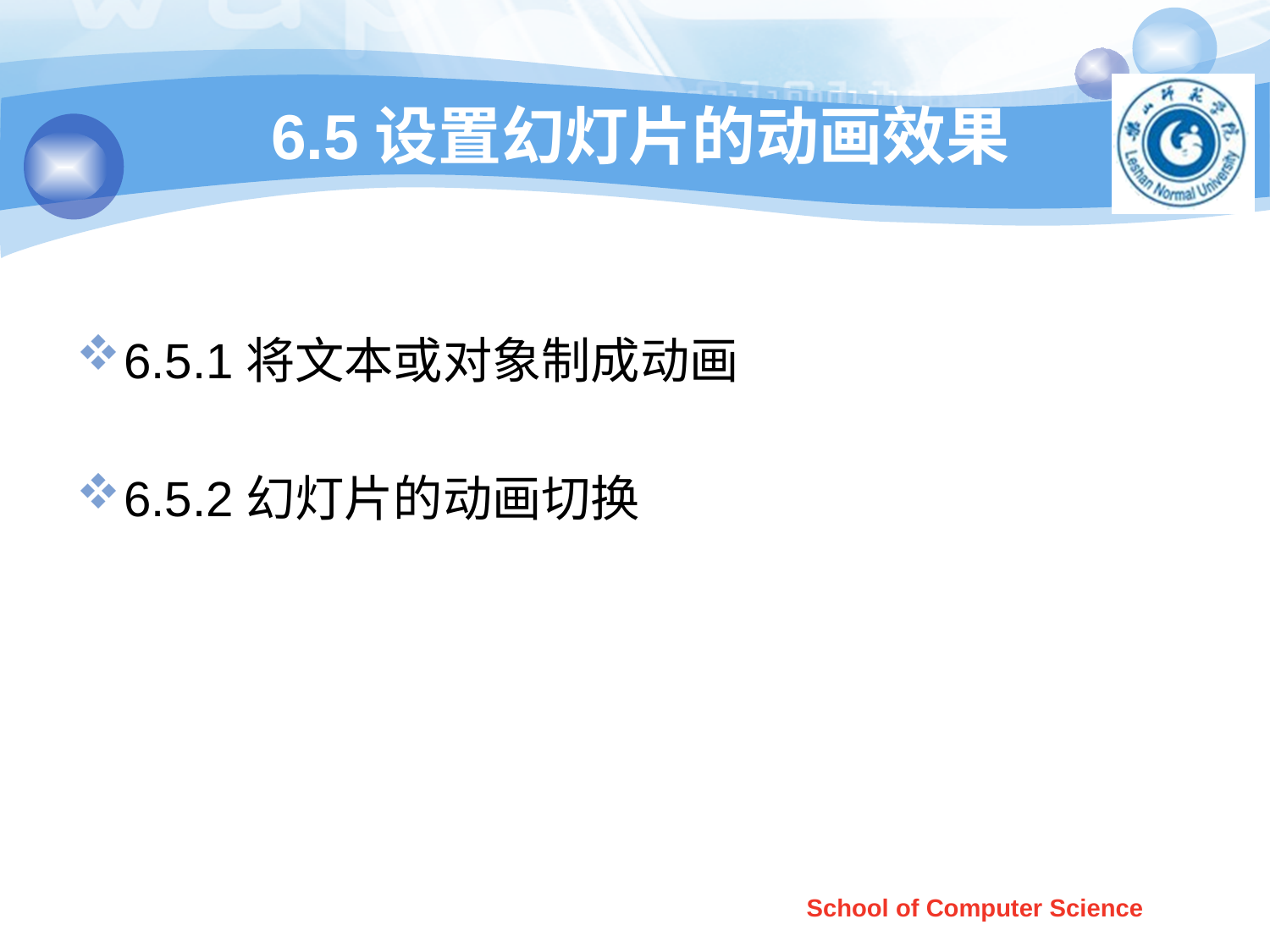

# 6.5设置幻灯片的动画效果

6.5.1将文本或对象制成动画

6.5.2幻灯片的动画切换

School of Computer Science